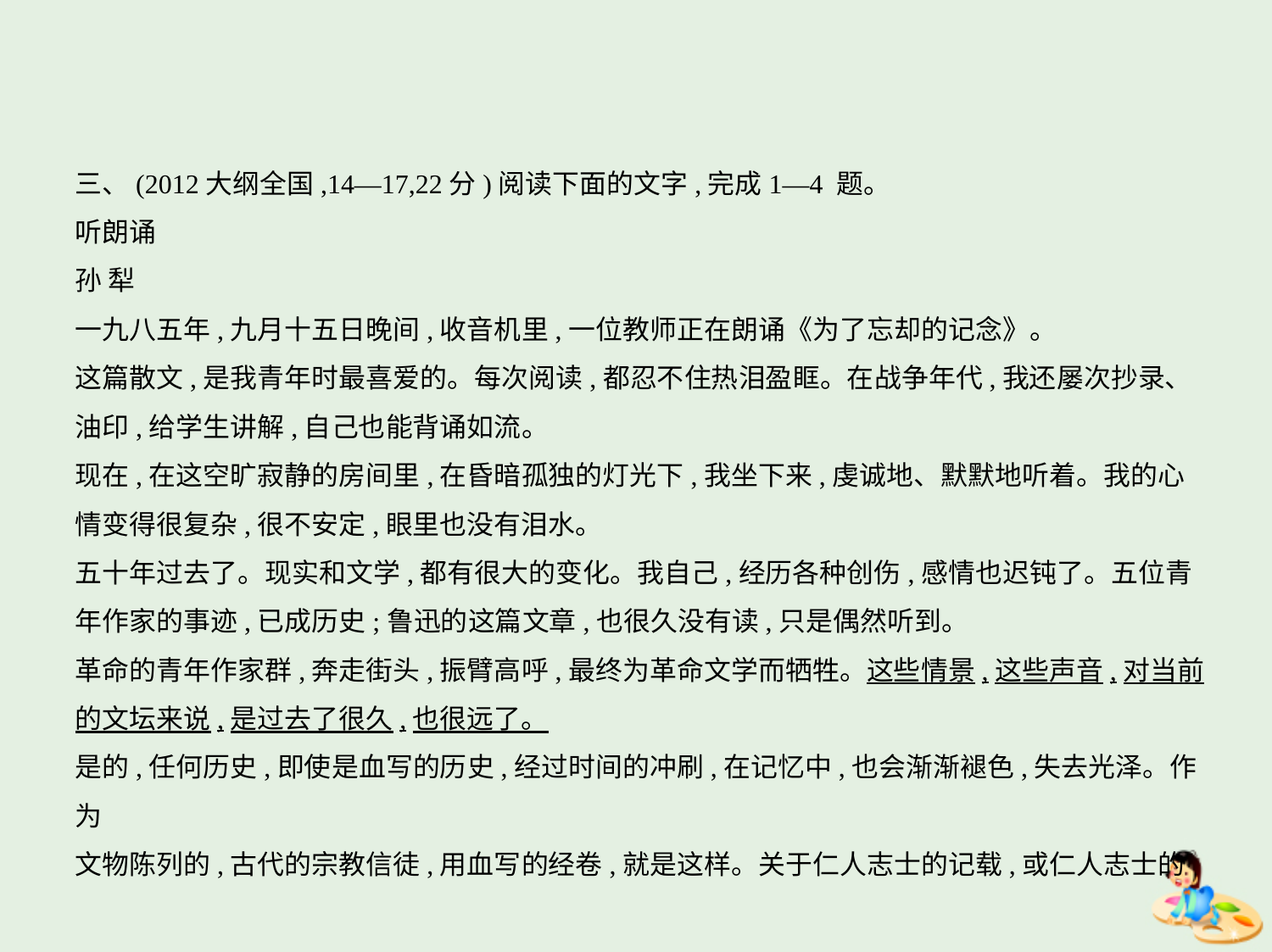

三、(2012大纲全国,14—17,22分)阅读下面的文字,完成1—4 题。
听朗诵
孙 犁
一九八五年,九月十五日晚间,收音机里,一位教师正在朗诵《为了忘却的记念》。
这篇散文,是我青年时最喜爱的。每次阅读,都忍不住热泪盈眶。在战争年代,我还屡次抄录、
油印,给学生讲解,自己也能背诵如流。
现在,在这空旷寂静的房间里,在昏暗孤独的灯光下,我坐下来,虔诚地、默默地听着。我的心
情变得很复杂,很不安定,眼里也没有泪水。
五十年过去了。现实和文学,都有很大的变化。我自己,经历各种创伤,感情也迟钝了。五位青
年作家的事迹,已成历史;鲁迅的这篇文章,也很久没有读,只是偶然听到。
革命的青年作家群,奔走街头,振臂高呼,最终为革命文学而牺牲。这些情景,这些声音,对当前
的文坛来说,是过去了很久,也很远了。
是的,任何历史,即使是血写的历史,经过时间的冲刷,在记忆中,也会渐渐褪色,失去光泽。作为
文物陈列的,古代的宗教信徒,用血写的经卷,就是这样。关于仁人志士的记载,或仁人志士的